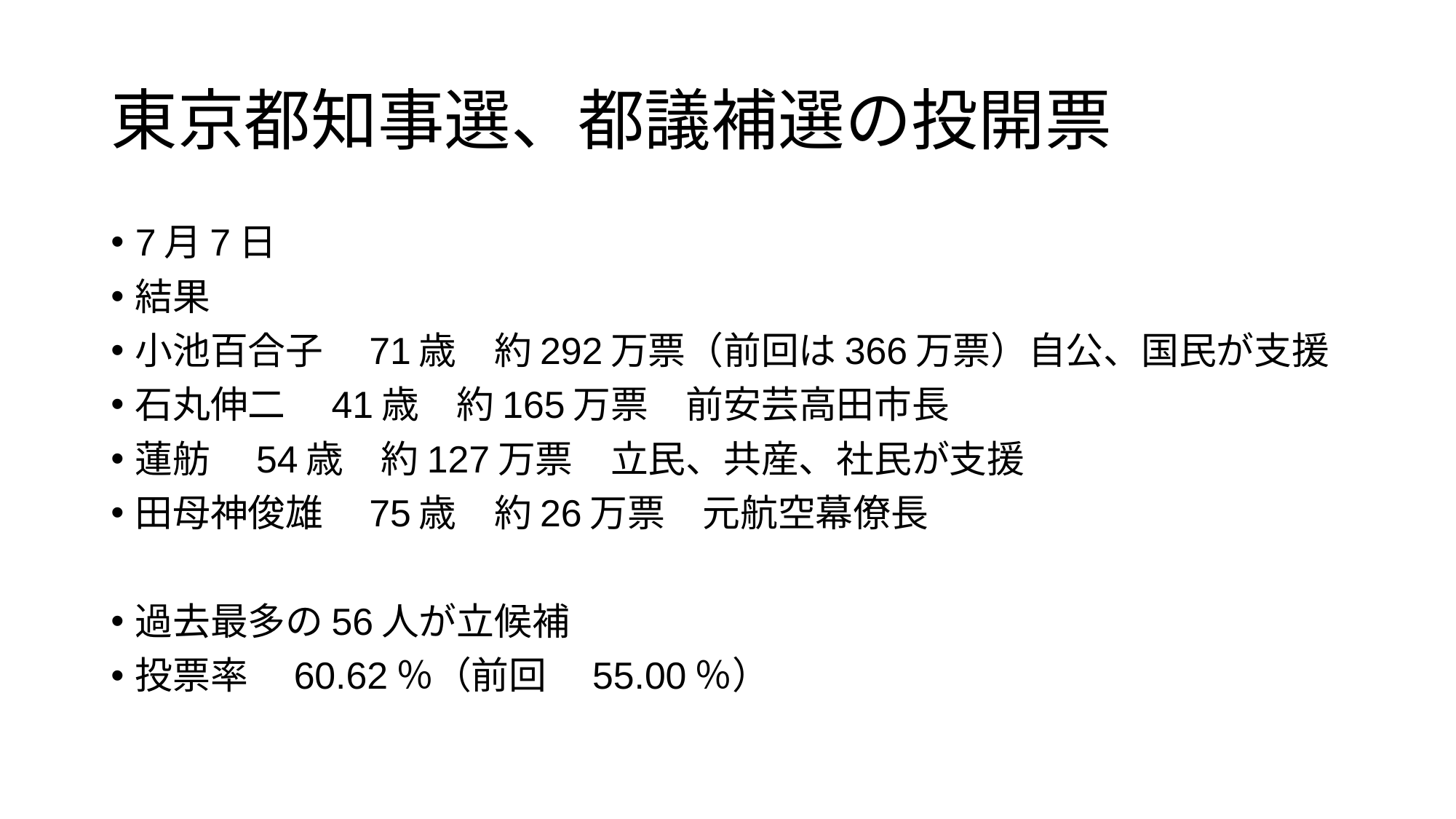

# 東京都知事選、都議補選の投開票
7月7日
結果
小池百合子　71歳　約292万票（前回は366万票）自公、国民が支援
石丸伸二　41歳　約165万票　前安芸高田市長
蓮舫　54歳　約127万票　立民、共産、社民が支援
田母神俊雄　75歳　約26万票　元航空幕僚長

過去最多の56人が立候補
投票率　60.62％（前回　55.00％）